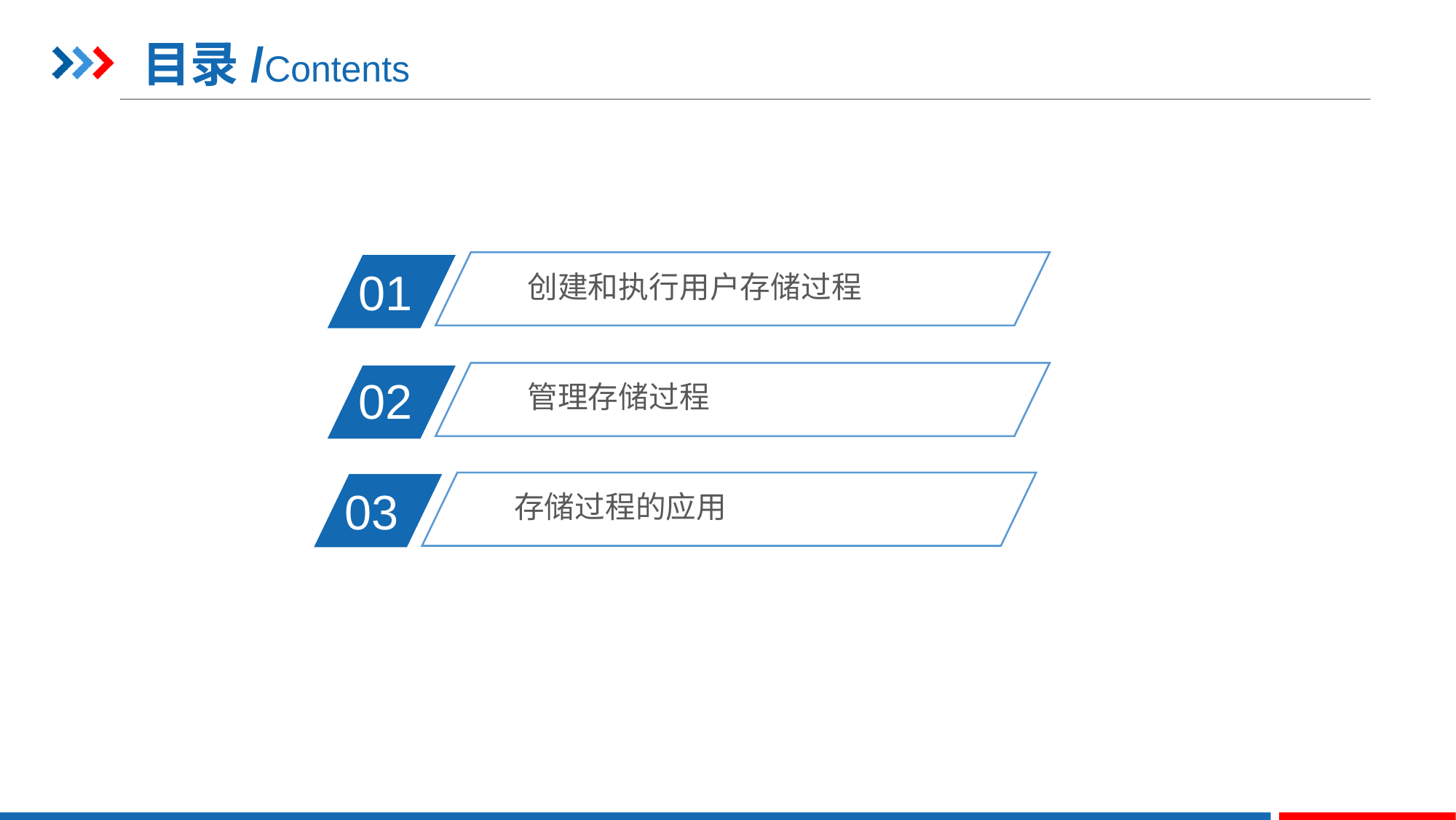

目录/Contents

创建和执行用户存储过程

01

管理存储过程
02

存储过程的应用

03